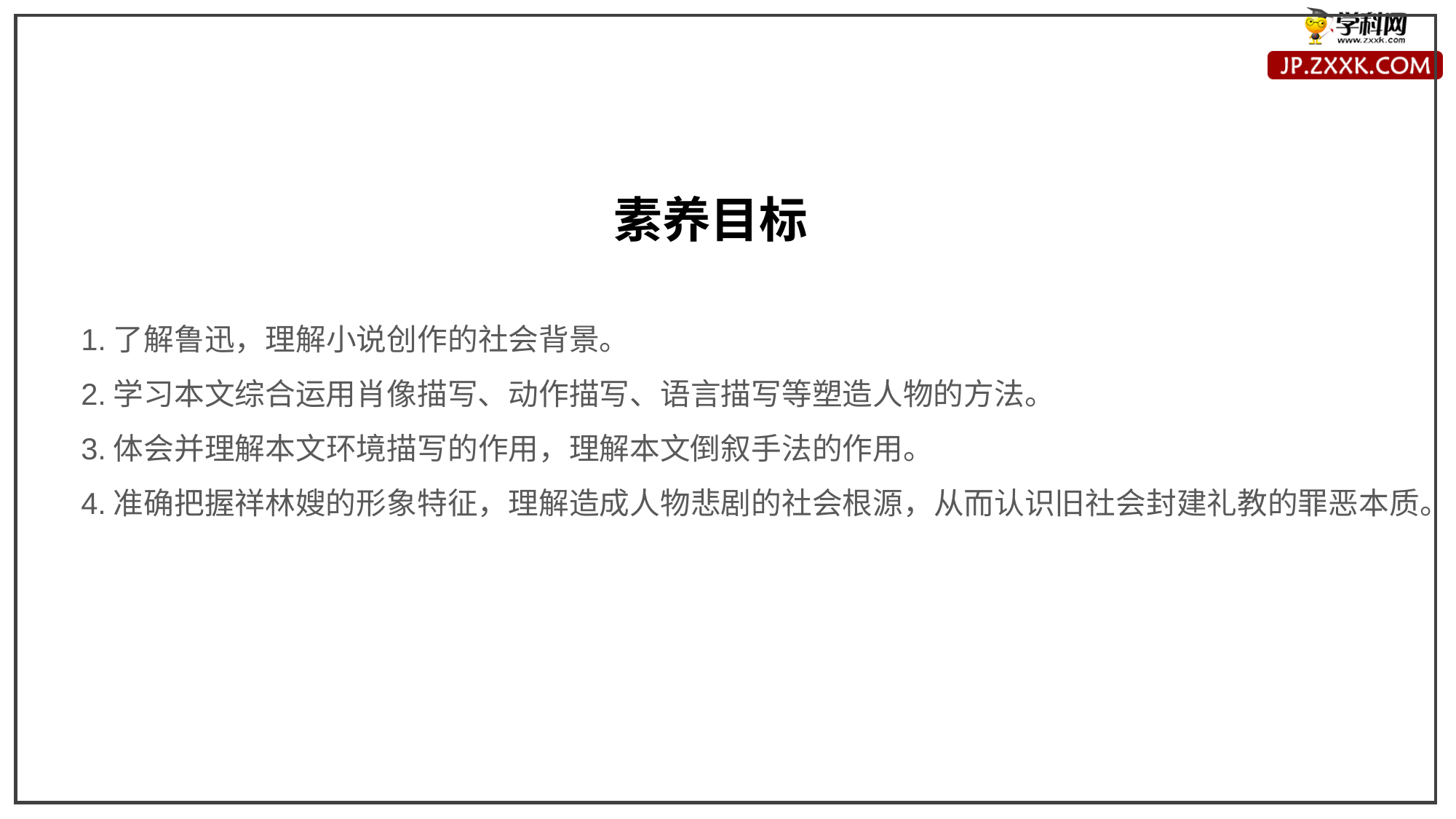

素养目标
1.了解鲁迅，理解小说创作的社会背景。
2.学习本文综合运用肖像描写、动作描写、语言描写等塑造人物的方法。
3.体会并理解本文环境描写的作用，理解本文倒叙手法的作用。
4.准确把握祥林嫂的形象特征，理解造成人物悲剧的社会根源，从而认识旧社会封建礼教的罪恶本质。